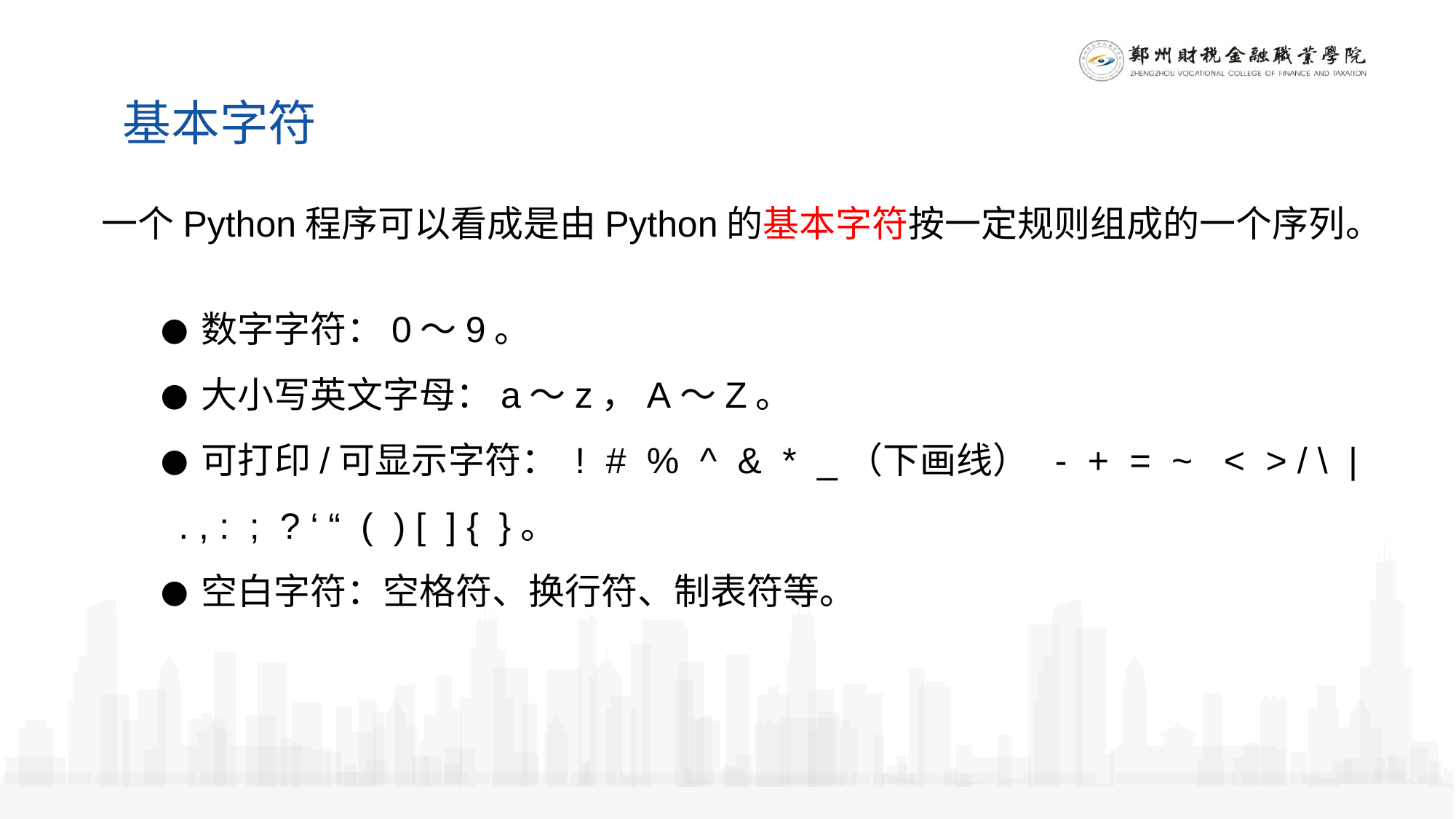

基本字符
一个Python程序可以看成是由Python的基本字符按一定规则组成的一个序列。
● 数字字符：0～9。
● 大小写英文字母：a～z，A～Z。
● 可打印/可显示字符： !  #  %  ^  &  *  _（下画线）  -  +  =  ~   <  > / \  | . , :  ;  ? ‘ “  (  ) [  ] {  }。
● 空白字符：空格符、换行符、制表符等。